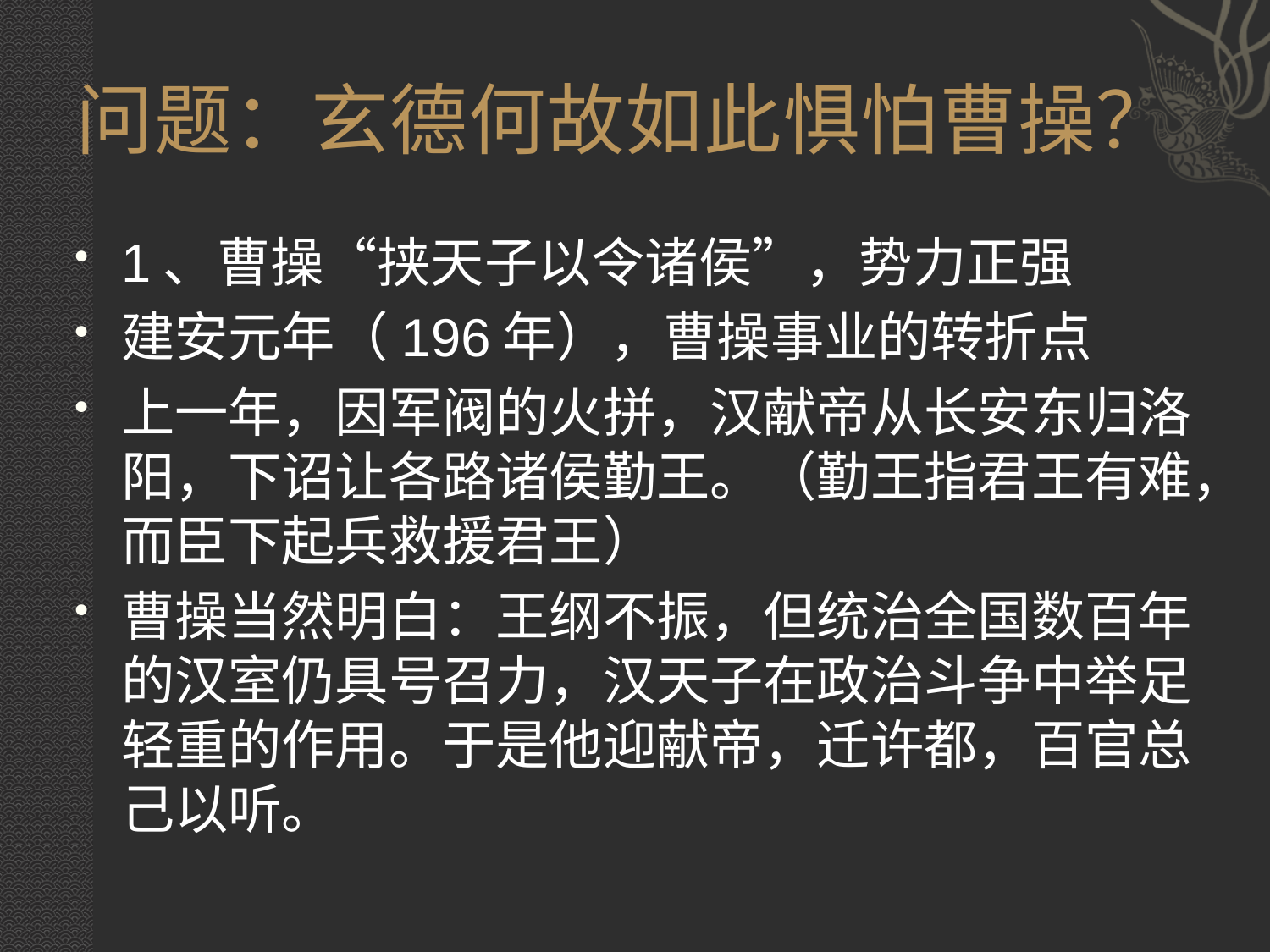

# 问题：玄德何故如此惧怕曹操？
1、曹操“挟天子以令诸侯”，势力正强
建安元年（196年），曹操事业的转折点
上一年，因军阀的火拼，汉献帝从长安东归洛阳，下诏让各路诸侯勤王。（勤王指君王有难，而臣下起兵救援君王）
曹操当然明白：王纲不振，但统治全国数百年的汉室仍具号召力，汉天子在政治斗争中举足轻重的作用。于是他迎献帝，迁许都，百官总己以听。